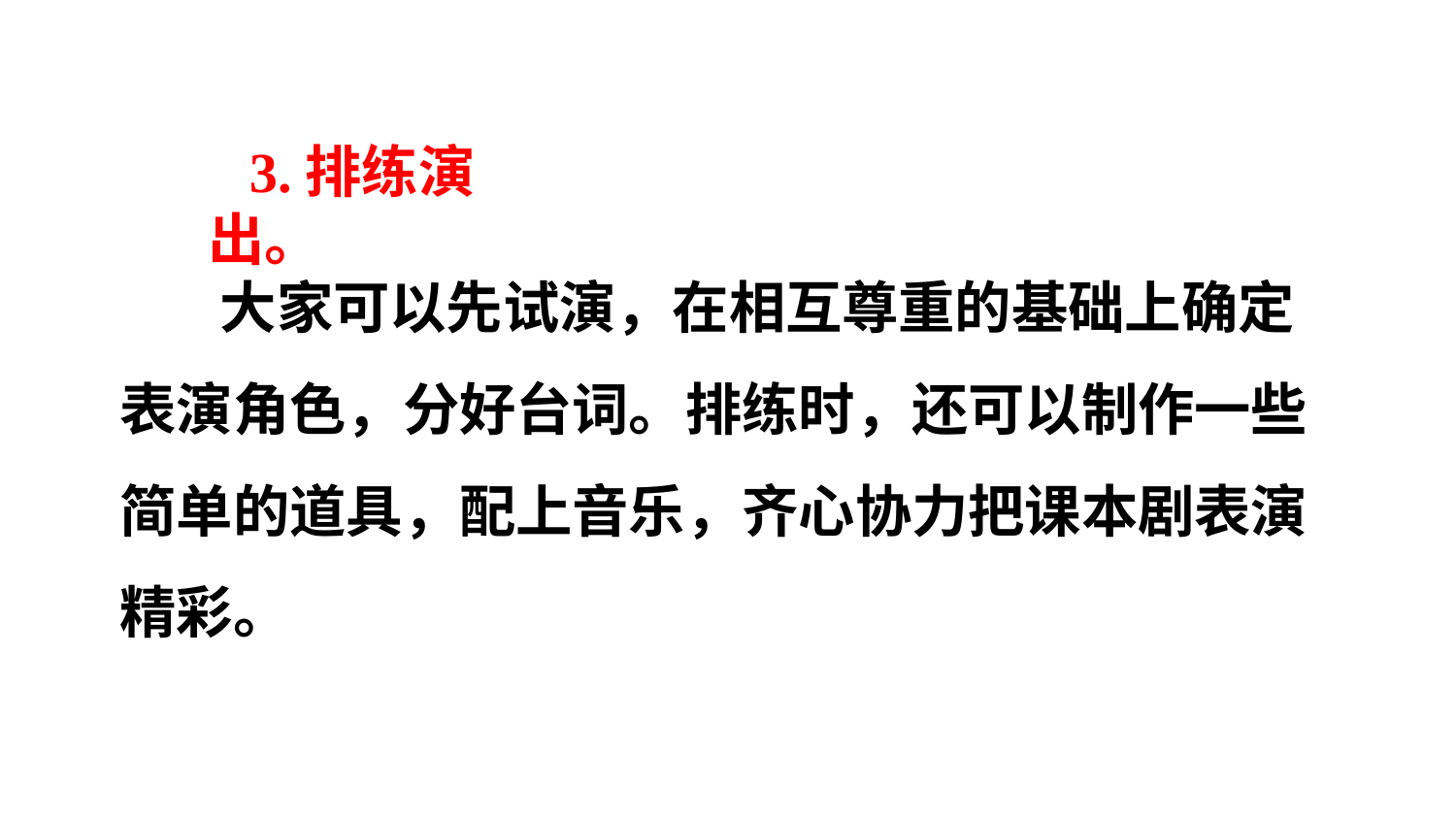

3.排练演出。
大家可以先试演，在相互尊重的基础上确定表演角色，分好台词。排练时，还可以制作一些简单的道具，配上音乐，齐心协力把课本剧表演精彩。